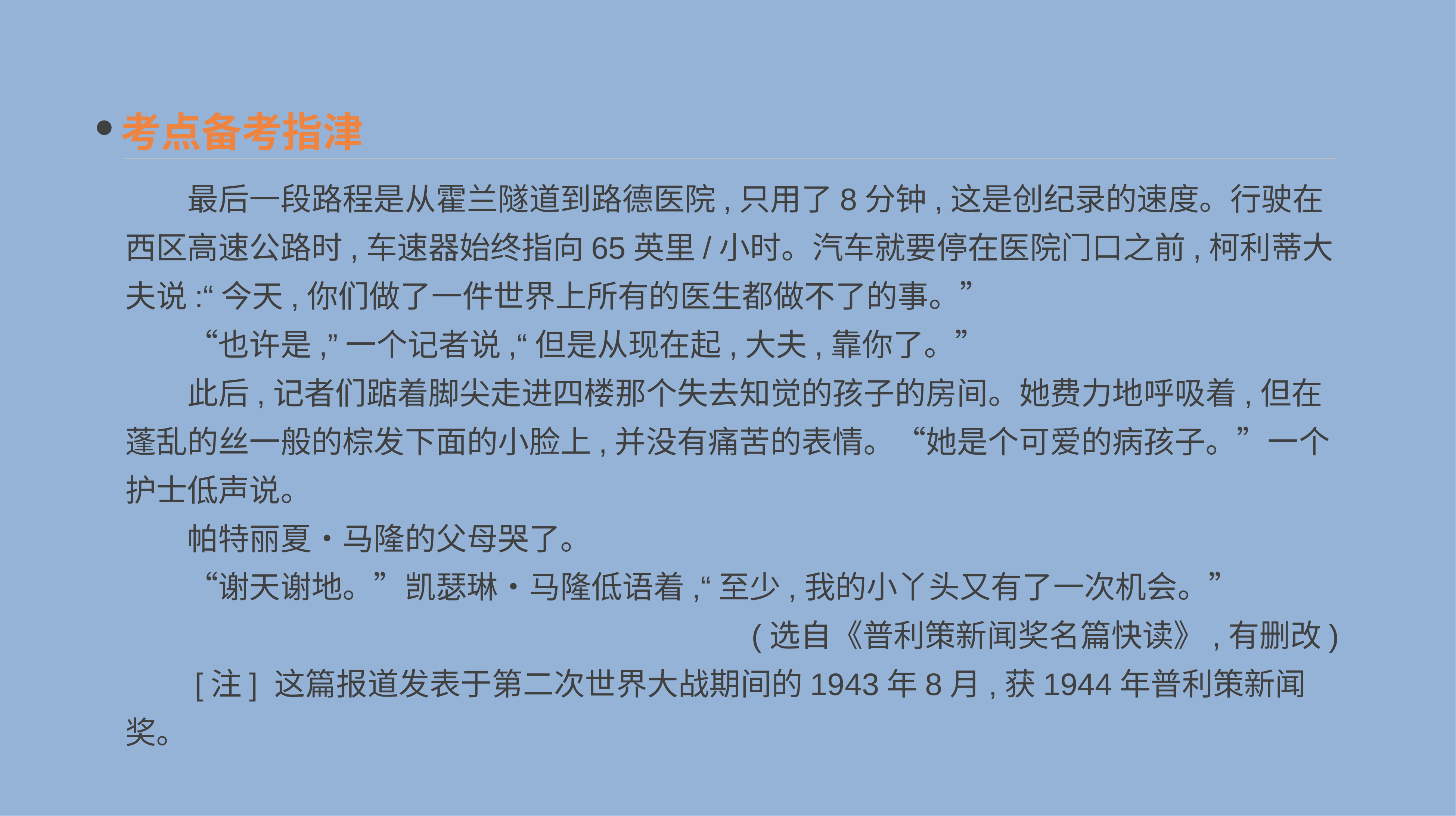

考点备考指津

　　最后一段路程是从霍兰隧道到路德医院,只用了8分钟,这是创纪录的速度。行驶在西区高速公路时,车速器始终指向65英里/小时。汽车就要停在医院门口之前,柯利蒂大夫说:“今天,你们做了一件世界上所有的医生都做不了的事。”
　　“也许是,”一个记者说,“但是从现在起,大夫,靠你了。”
　　此后,记者们踮着脚尖走进四楼那个失去知觉的孩子的房间。她费力地呼吸着,但在蓬乱的丝一般的棕发下面的小脸上,并没有痛苦的表情。“她是个可爱的病孩子。”一个护士低声说。
　　帕特丽夏•马隆的父母哭了。
　　“谢天谢地。”凯瑟琳•马隆低语着,“至少,我的小丫头又有了一次机会。”
(选自《普利策新闻奖名篇快读》,有删改)
　　[注] 这篇报道发表于第二次世界大战期间的1943年8月,获1944年普利策新闻奖。